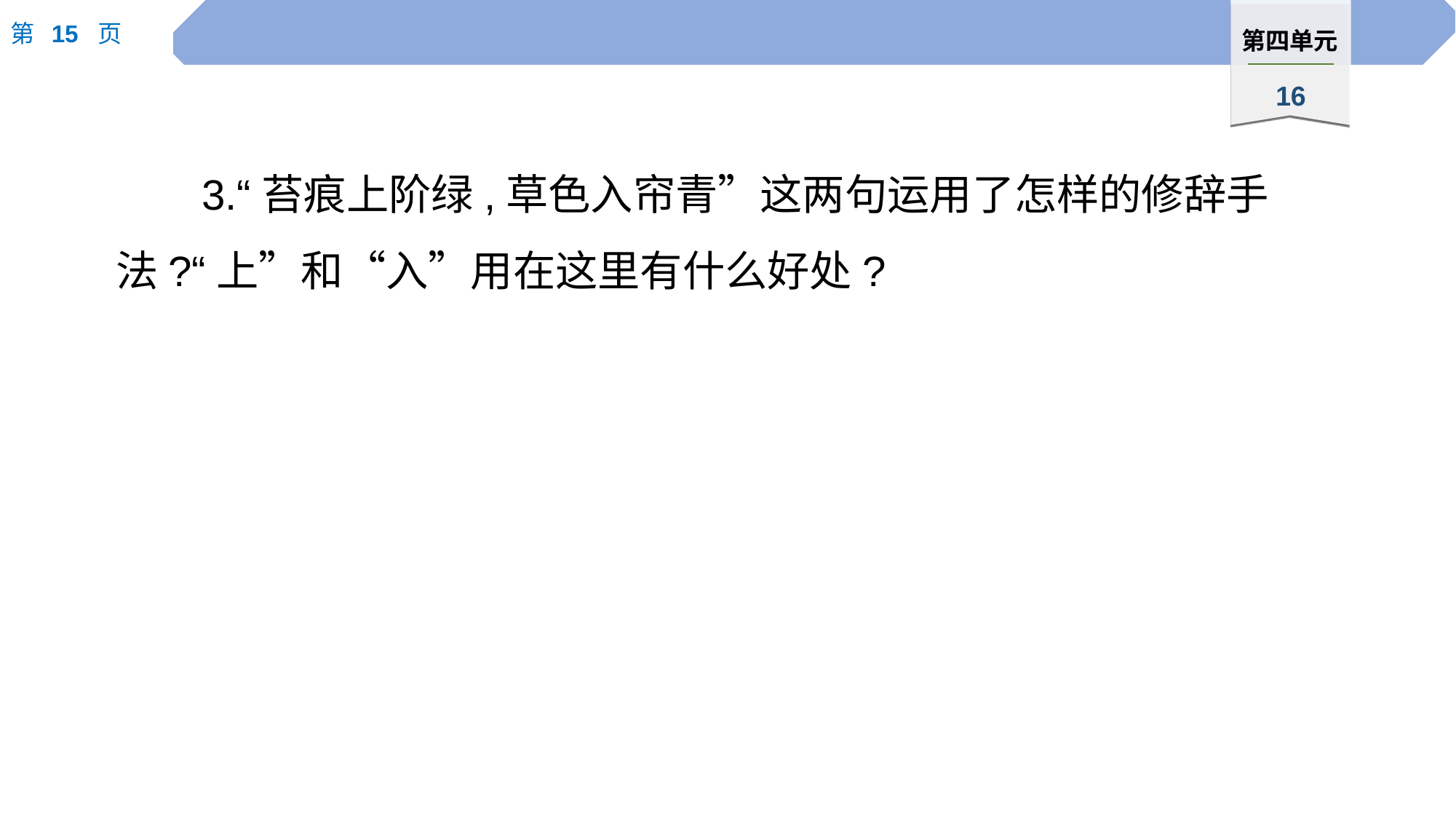

3.“苔痕上阶绿,草色入帘青”这两句运用了怎样的修辞手法?“上”和“入”用在这里有什么好处?